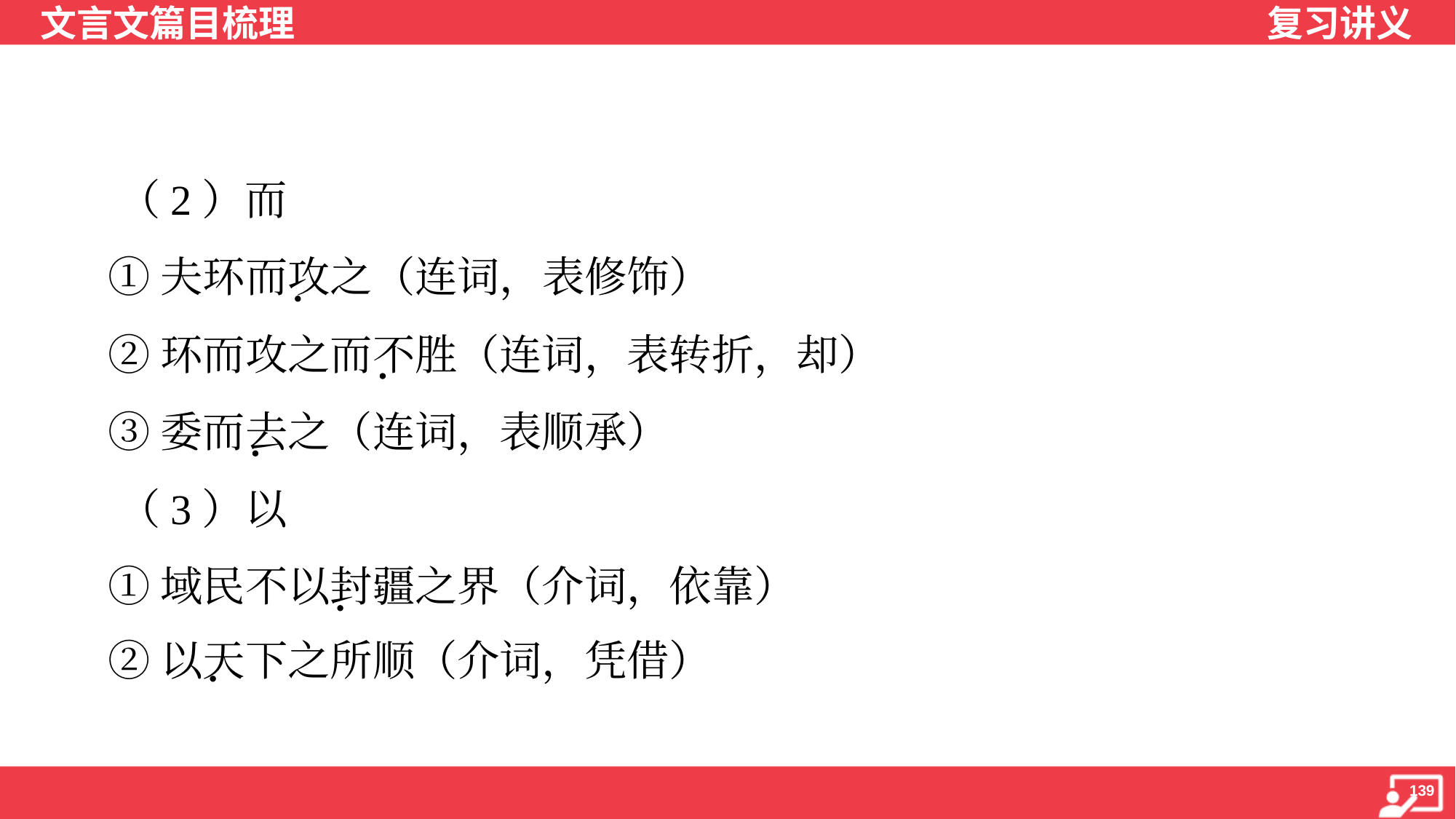

（2）而
    ①夫环而攻之（连词，表修饰）
    ②环而攻之而不胜（连词，表转折，却）
    ③委而去之（连词，表顺承）
    （3）以
    ①域民不以封疆之界（介词，依靠）
    ②以天下之所顺（介词，凭借）